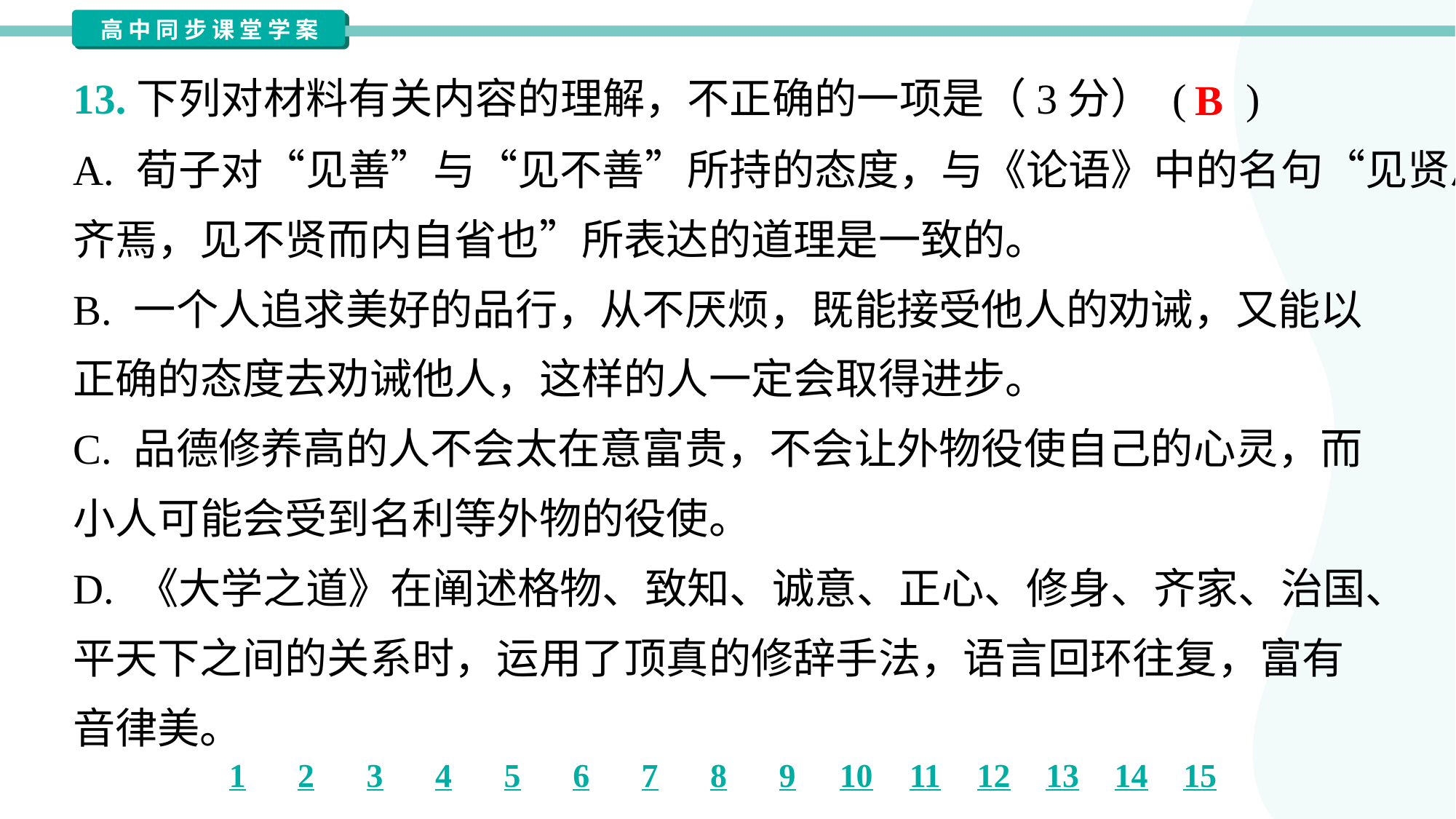

13.下列对材料有关内容的理解，不正确的一项是（3分） (     )
B
A. 荀子对“见善”与“见不善”所持的态度，与《论语》中的名句“见贤思
齐焉，见不贤而内自省也”所表达的道理是一致的。
B. 一个人追求美好的品行，从不厌烦，既能接受他人的劝诫，又能以
正确的态度去劝诫他人，这样的人一定会取得进步。
C. 品德修养高的人不会太在意富贵，不会让外物役使自己的心灵，而
小人可能会受到名利等外物的役使。
D. 《大学之道》在阐述格物、致知、诚意、正心、修身、齐家、治国、
平天下之间的关系时，运用了顶真的修辞手法，语言回环往复，富有
音律美。